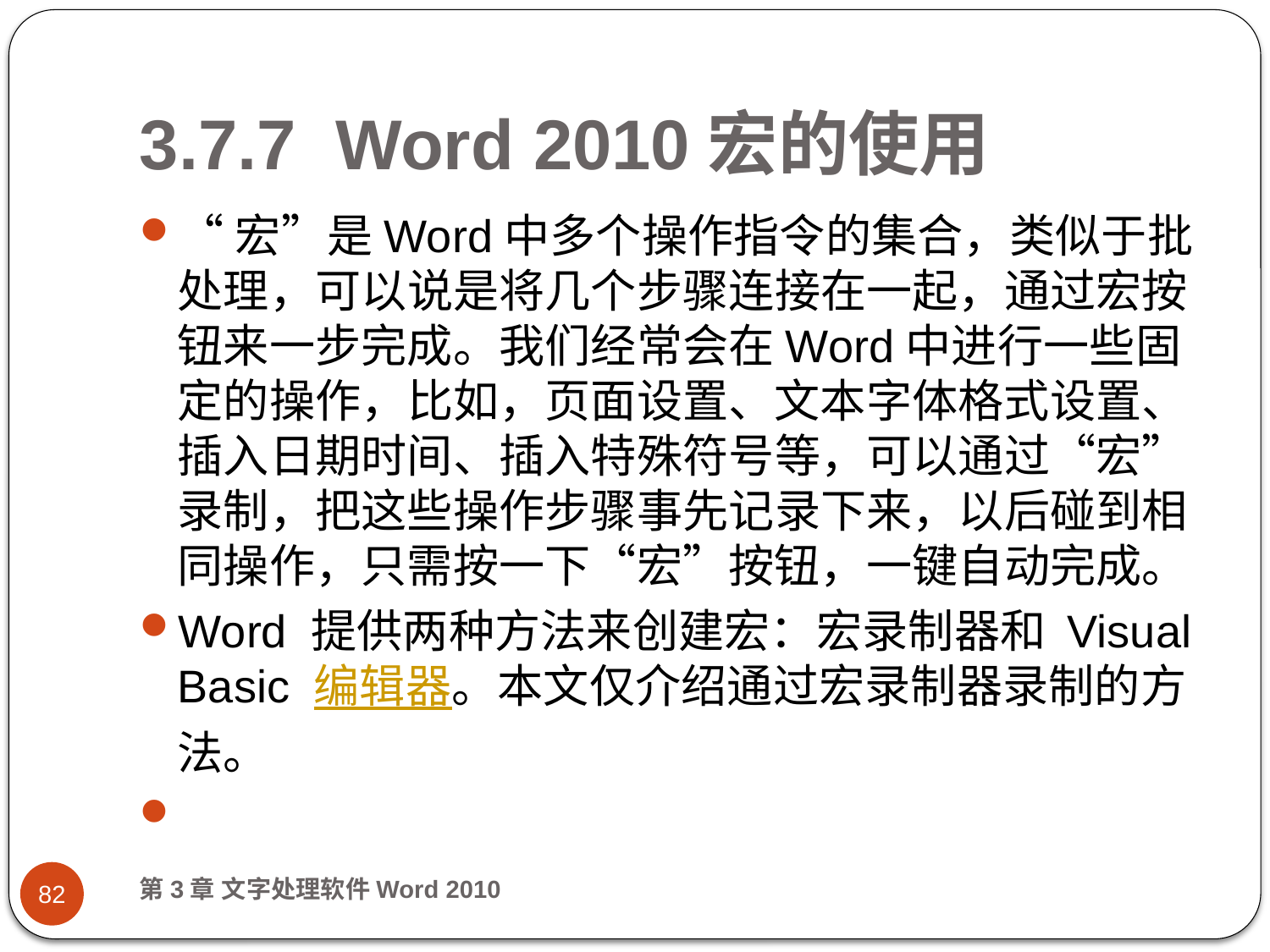

# 3.7.7  Word 2010宏的使用
“宏”是Word中多个操作指令的集合，类似于批处理，可以说是将几个步骤连接在一起，通过宏按钮来一步完成。我们经常会在Word中进行一些固定的操作，比如，页面设置、文本字体格式设置、插入日期时间、插入特殊符号等，可以通过“宏”录制，把这些操作步骤事先记录下来，以后碰到相同操作，只需按一下“宏”按钮，一键自动完成。
Word 提供两种方法来创建宏：宏录制器和 Visual Basic 编辑器。本文仅介绍通过宏录制器录制的方法。

第3章 文字处理软件Word 2010
82